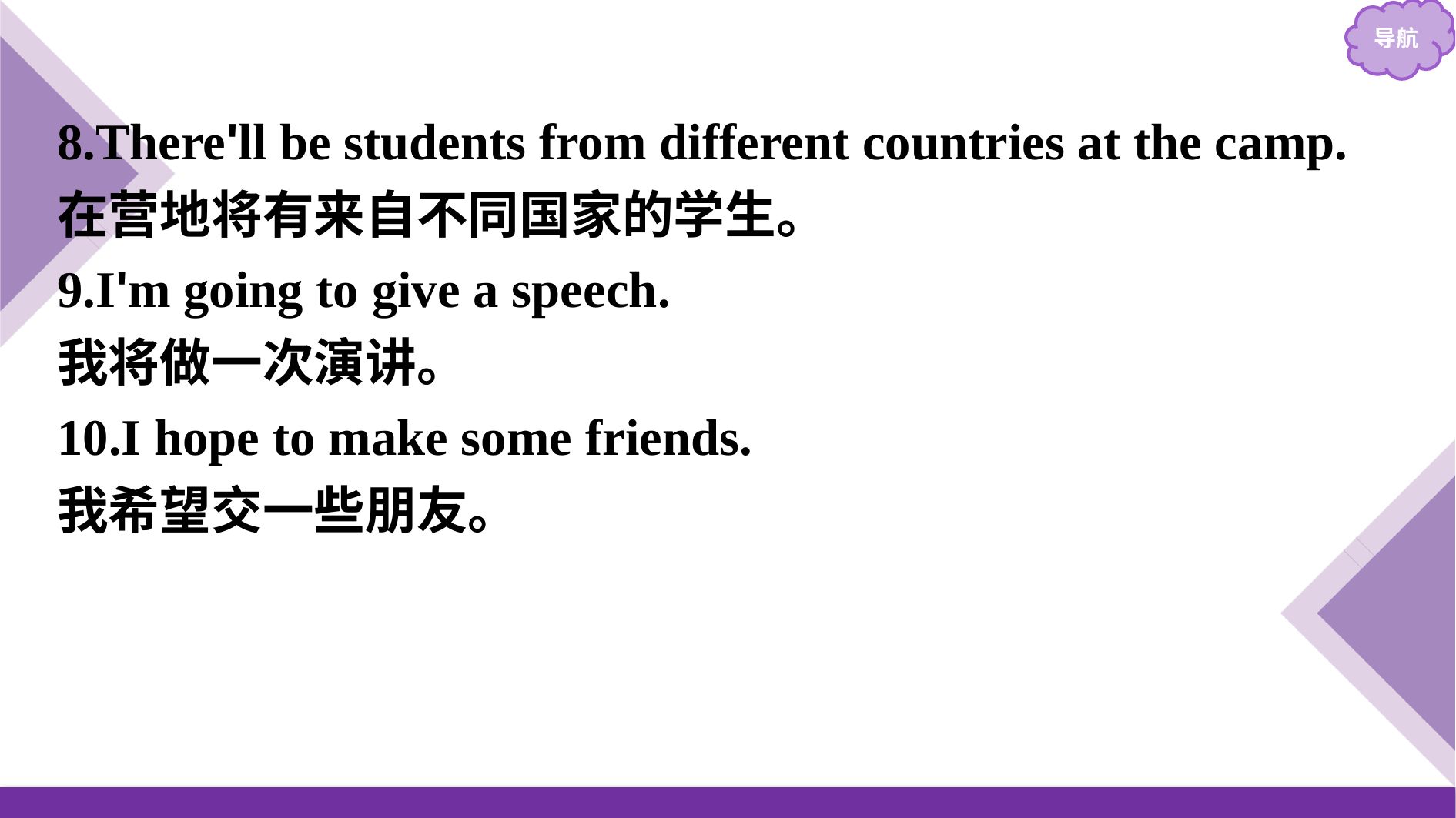

8.There'll be students from different countries at the camp.
在营地将有来自不同国家的学生。
9.I'm going to give a speech.
我将做一次演讲。
10.I hope to make some friends.
我希望交一些朋友。